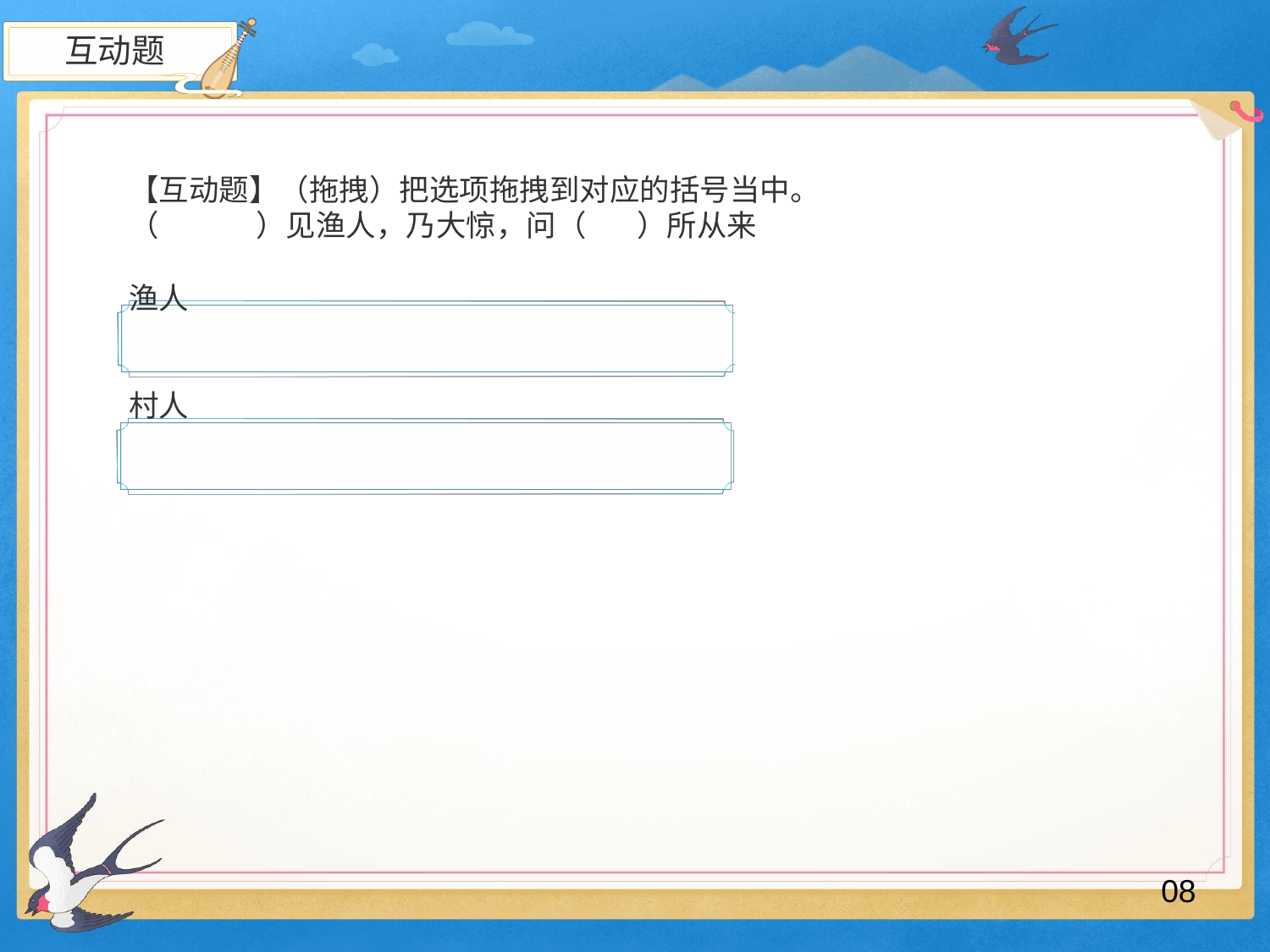

互动题
【互动题】（拖拽）把选项拖拽到对应的括号当中。
（	）见渔人，乃大惊，问（	）所从来

渔人

村人

08